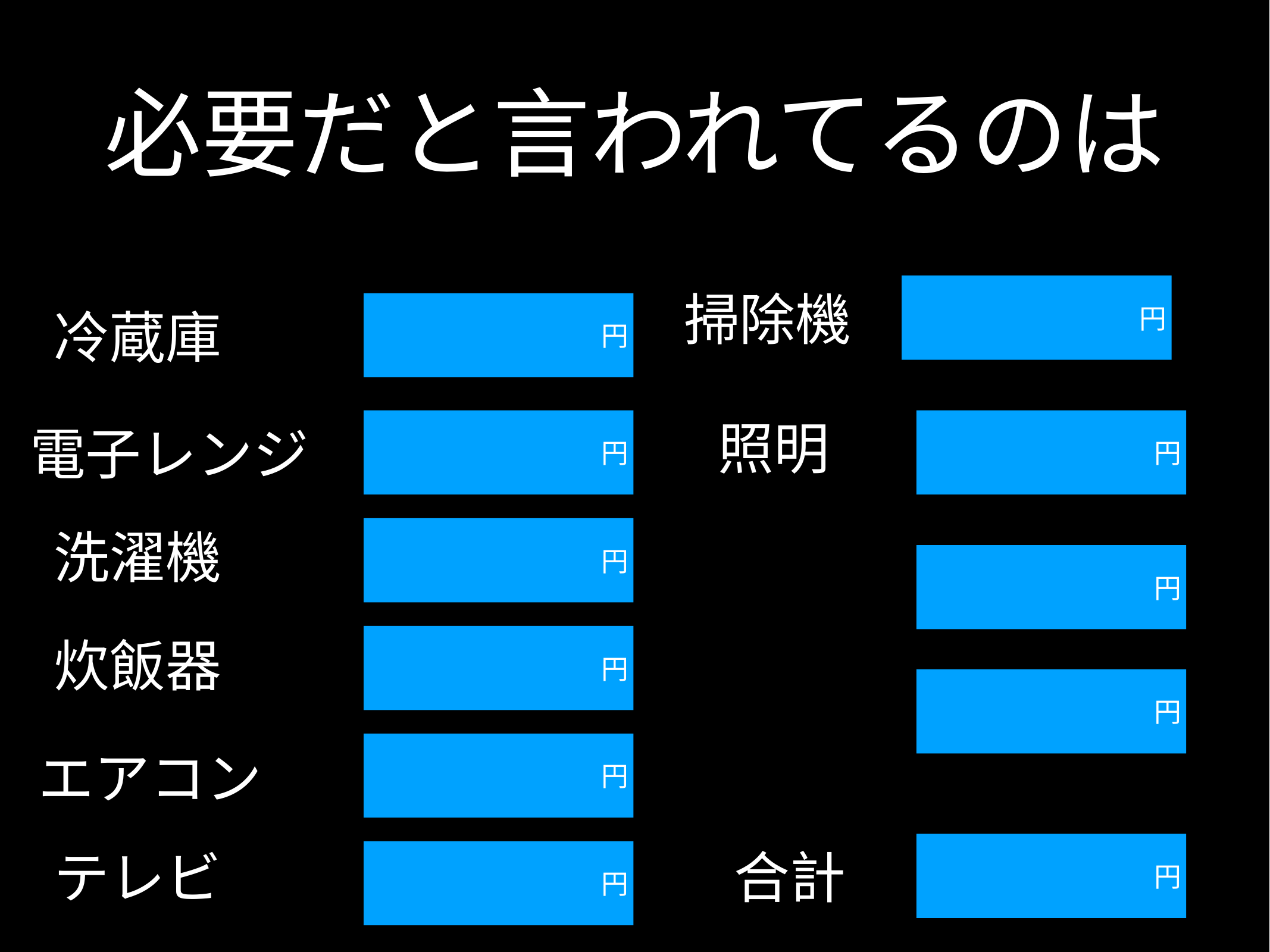

# 必要だと言われてるのは
掃除機
円
冷蔵庫
円
照明
電子レンジ
円
円
洗濯機
円
円
炊飯器
円
円
円
エアコン
合計
円
円
テレビ